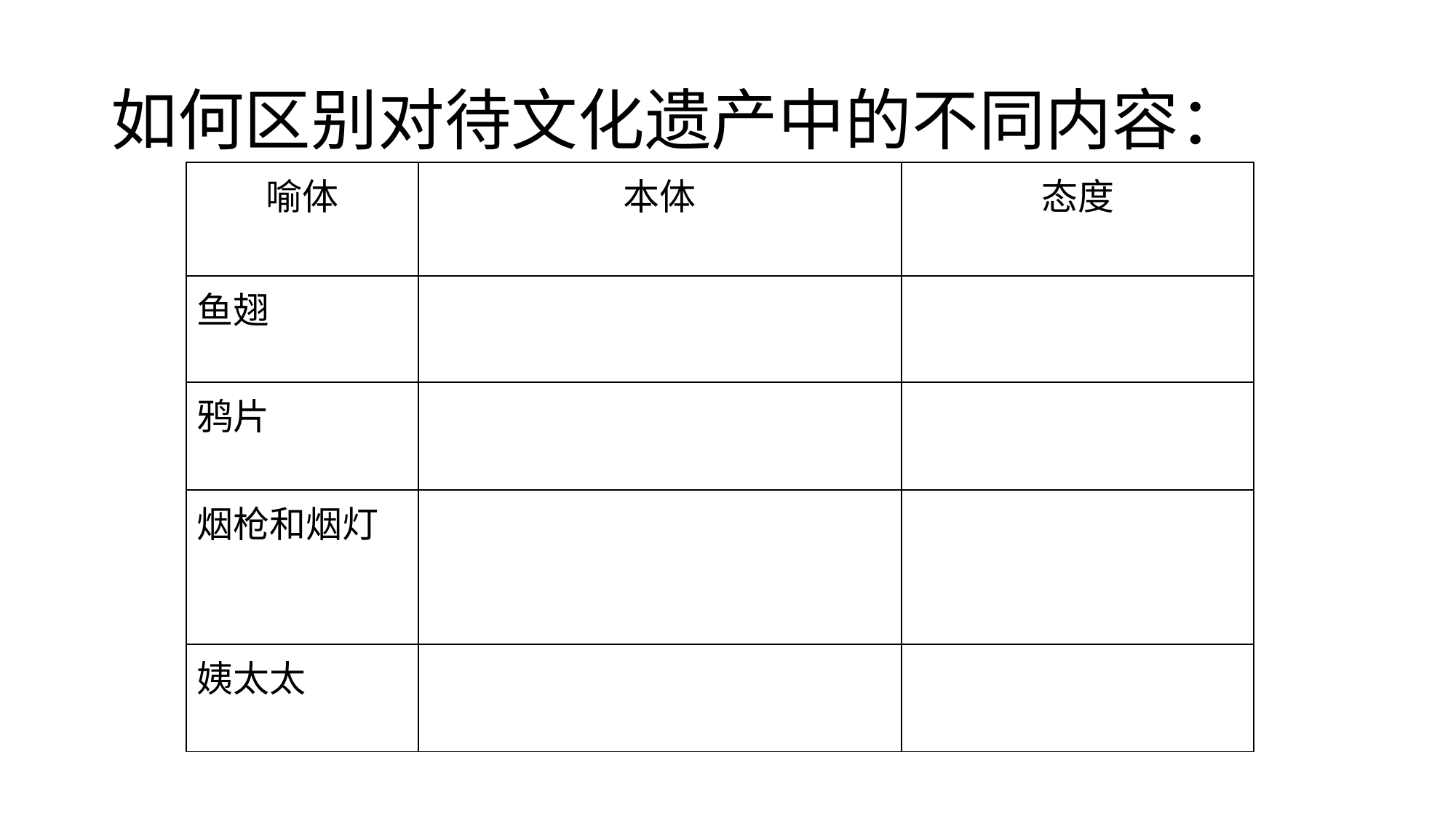

# 如何区别对待文化遗产中的不同内容：
| 喻体 | 本体 | 态度 |
| --- | --- | --- |
| 鱼翅 |  |  |
| 鸦片 |  |  |
| 烟枪和烟灯 |  |  |
| 姨太太 |  |  |